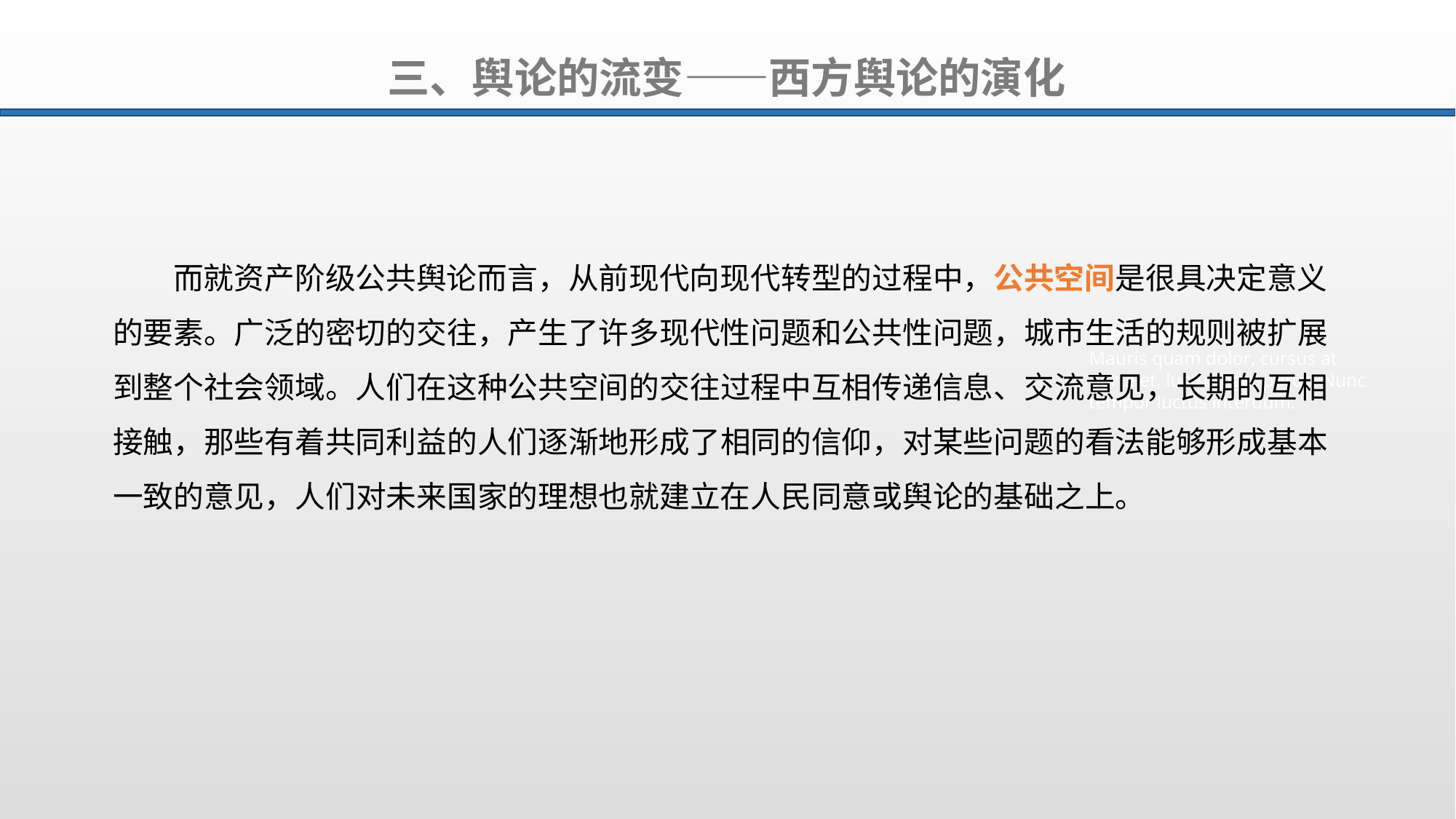

三、舆论的流变——西方舆论的演化

而就资产阶级公共舆论而言，从前现代向现代转型的过程中，公共空间是很具决定意义的要素。广泛的密切的交往，产生了许多现代性问题和公共性问题，城市生活的规则被扩展到整个社会领域。人们在这种公共空间的交往过程中互相传递信息、交流意见，长期的互相接触，那些有着共同利益的人们逐渐地形成了相同的信仰，对某些问题的看法能够形成基本一致的意见，人们对未来国家的理想也就建立在人民同意或舆论的基础之上。
New Idea
Mauris quam dolor, cursus at porta et, luctus eget purus. Nunc tempor luctus interdum.